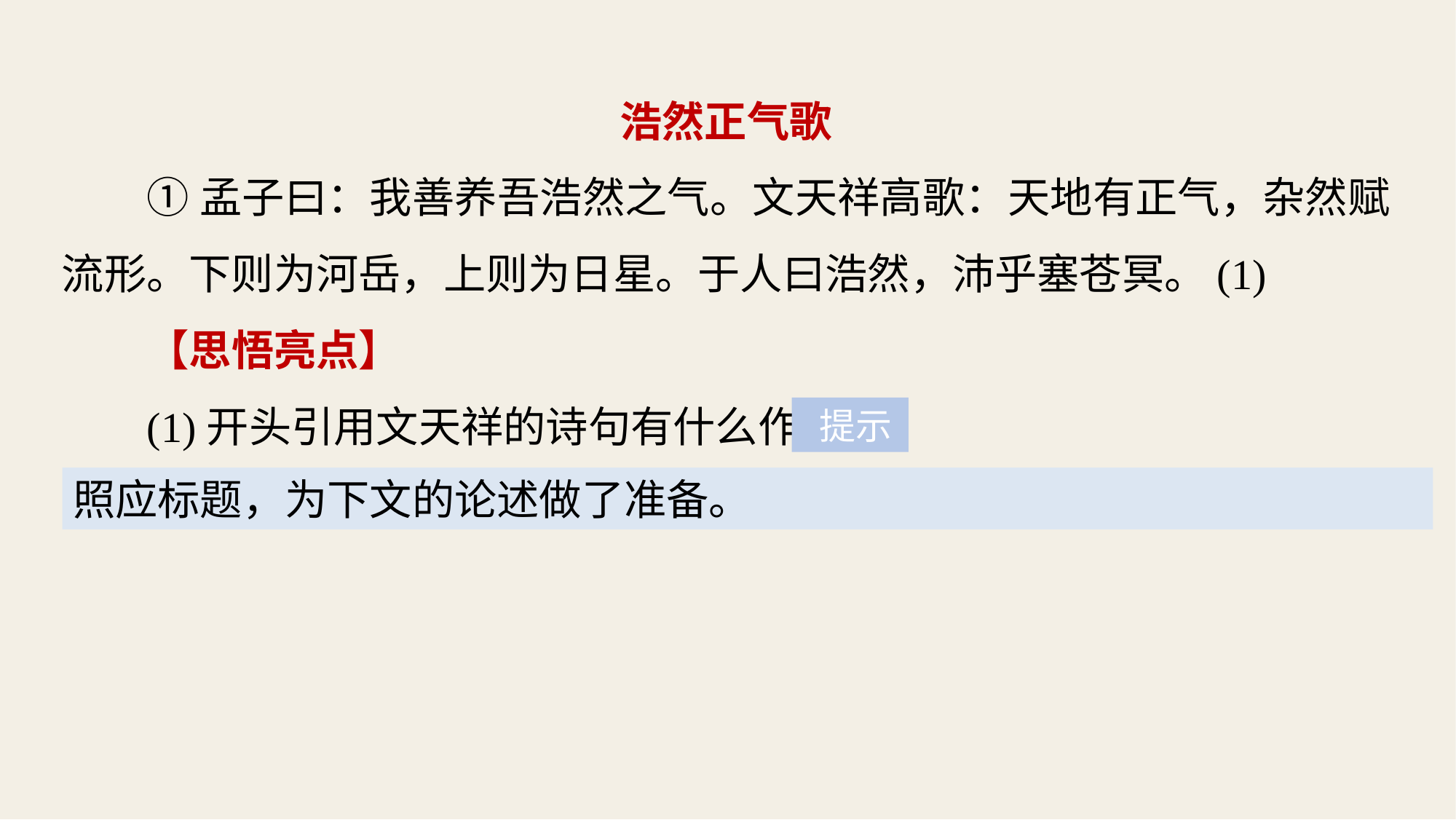

浩然正气歌
①孟子曰：我善养吾浩然之气。文天祥高歌：天地有正气，杂然赋流形。下则为河岳，上则为日星。于人曰浩然，沛乎塞苍冥。(1)
【思悟亮点】
(1)开头引用文天祥的诗句有什么作用？
 提示
照应标题，为下文的论述做了准备。